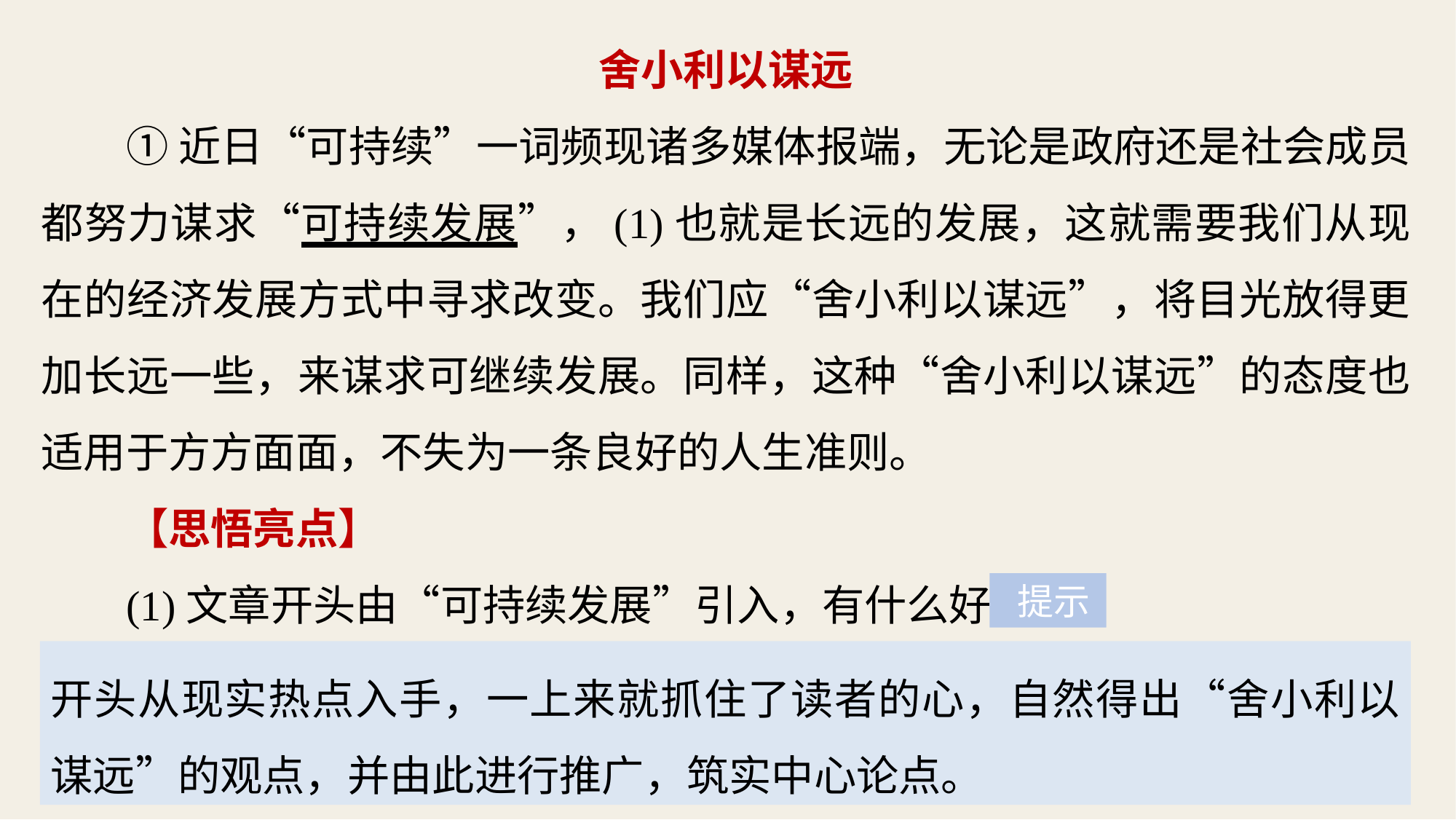

舍小利以谋远
①近日“可持续”一词频现诸多媒体报端，无论是政府还是社会成员都努力谋求“可持续发展”，(1)也就是长远的发展，这就需要我们从现在的经济发展方式中寻求改变。我们应“舍小利以谋远”，将目光放得更加长远一些，来谋求可继续发展。同样，这种“舍小利以谋远”的态度也适用于方方面面，不失为一条良好的人生准则。
【思悟亮点】
(1)文章开头由“可持续发展”引入，有什么好处？
 提示
开头从现实热点入手，一上来就抓住了读者的心，自然得出“舍小利以谋远”的观点，并由此进行推广，筑实中心论点。